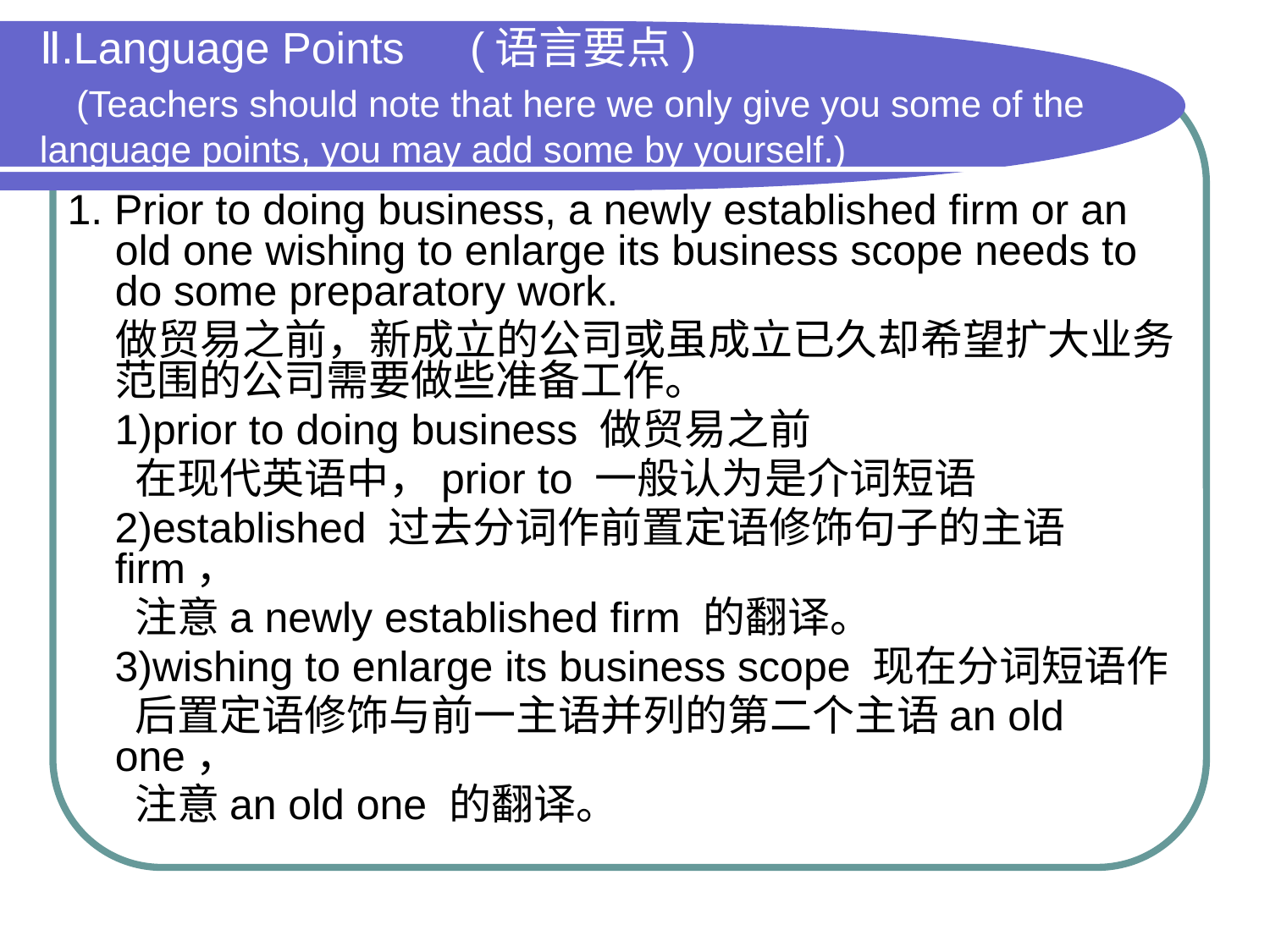

# Ⅱ.Language Points　(语言要点) (Teachers should note that here we only give you some of the language points, you may add some by yourself.)
1. Prior to doing business, a newly established firm or an old one wishing to enlarge its business scope needs to do some preparatory work.
    做贸易之前，新成立的公司或虽成立已久却希望扩大业务范围的公司需要做些准备工作。
    1)prior to doing business 做贸易之前
      在现代英语中，prior to 一般认为是介词短语
    2)established 过去分词作前置定语修饰句子的主语firm，
      注意a newly established firm 的翻译。
    3)wishing to enlarge its business scope 现在分词短语作
      后置定语修饰与前一主语并列的第二个主语an old one，
      注意an old one 的翻译。